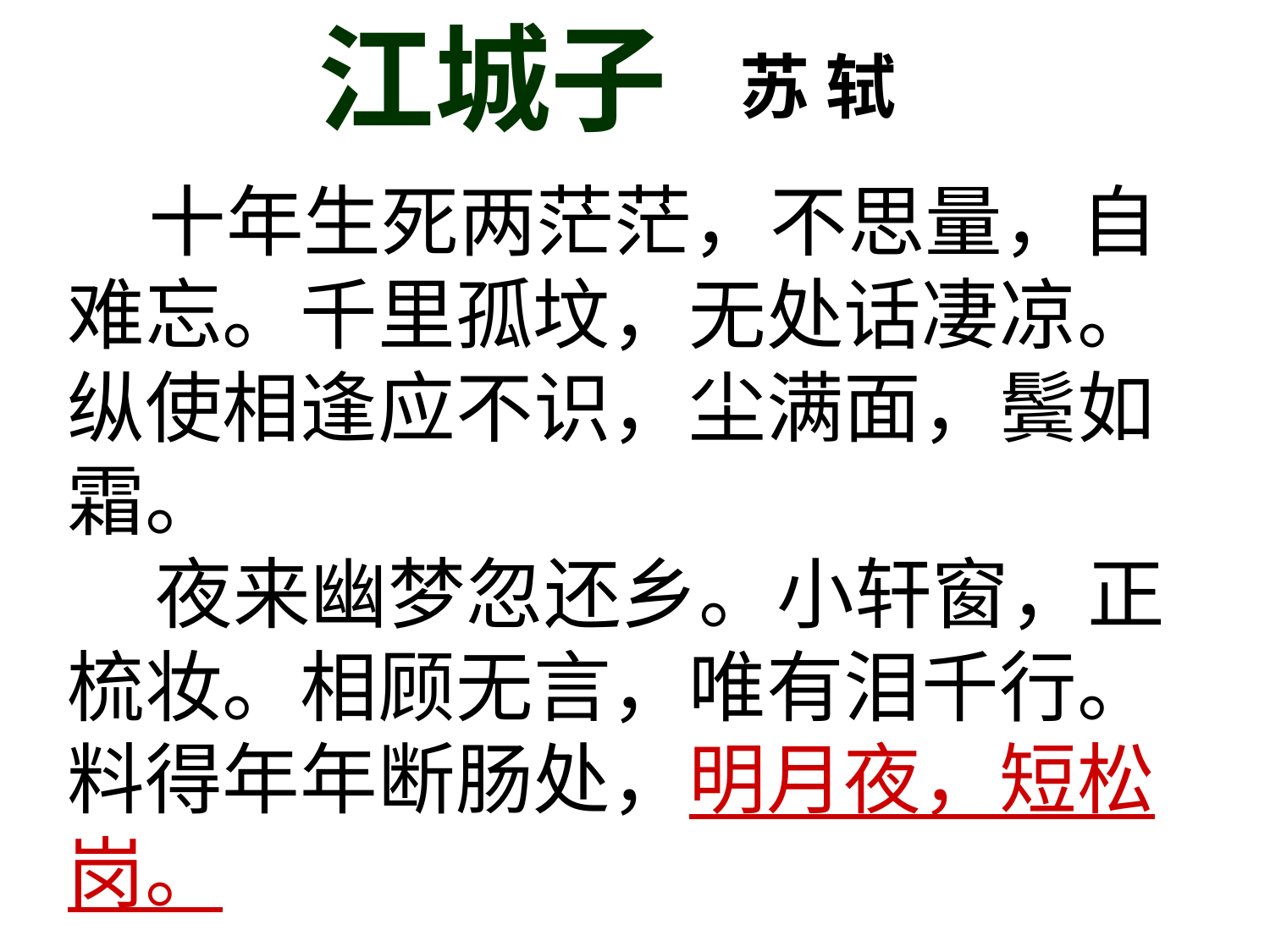

江城子
苏 轼
    十年生死两茫茫，不思量，自难忘。千里孤坟，无处话凄凉。纵使相逢应不识，尘满面，鬓如霜。
    夜来幽梦忽还乡。小轩窗，正梳妆。相顾无言，唯有泪千行。料得年年断肠处，明月夜，短松岗。